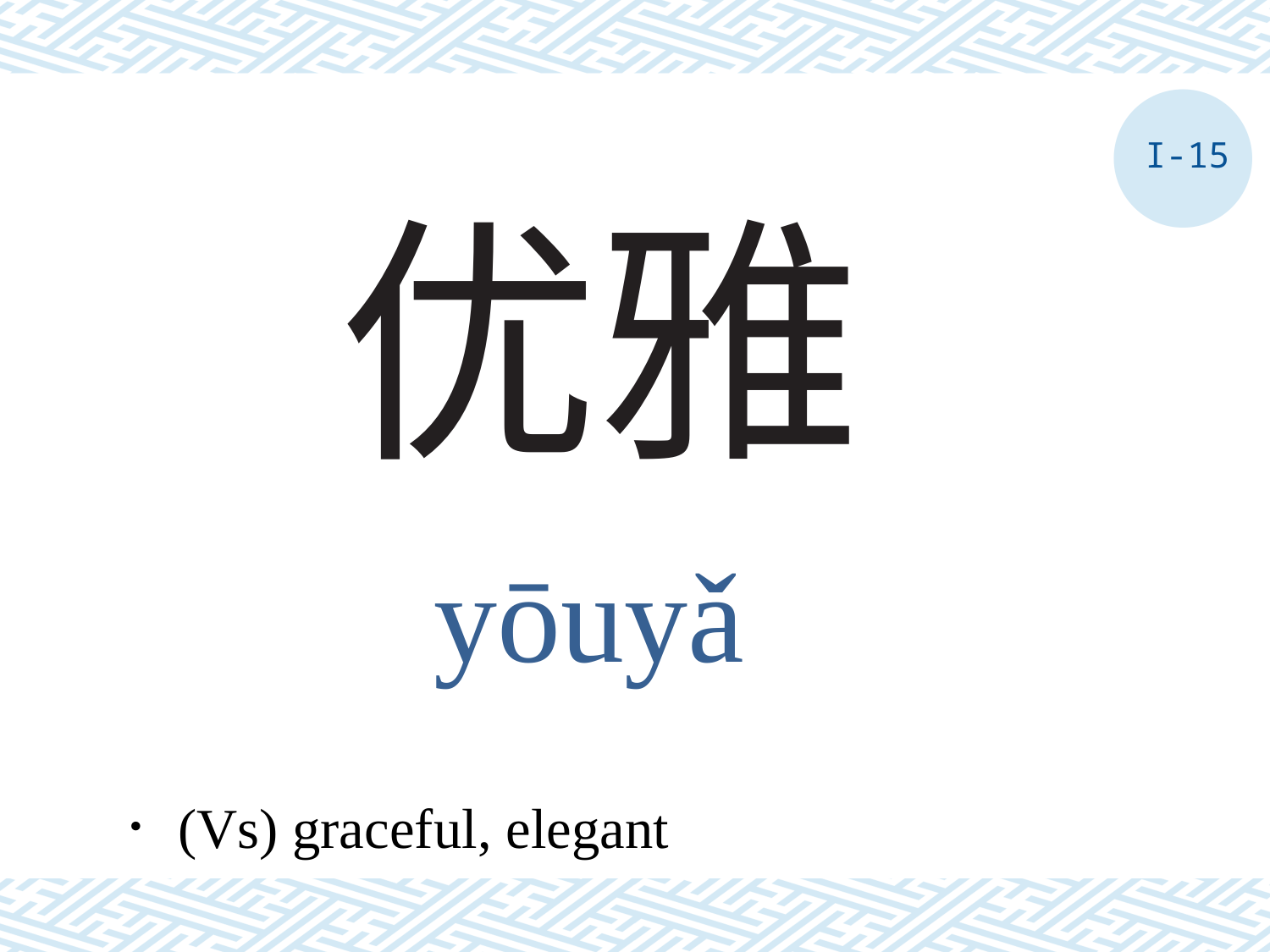

I-15

# 优雅
yōuyǎ
．(Vs) graceful, elegant